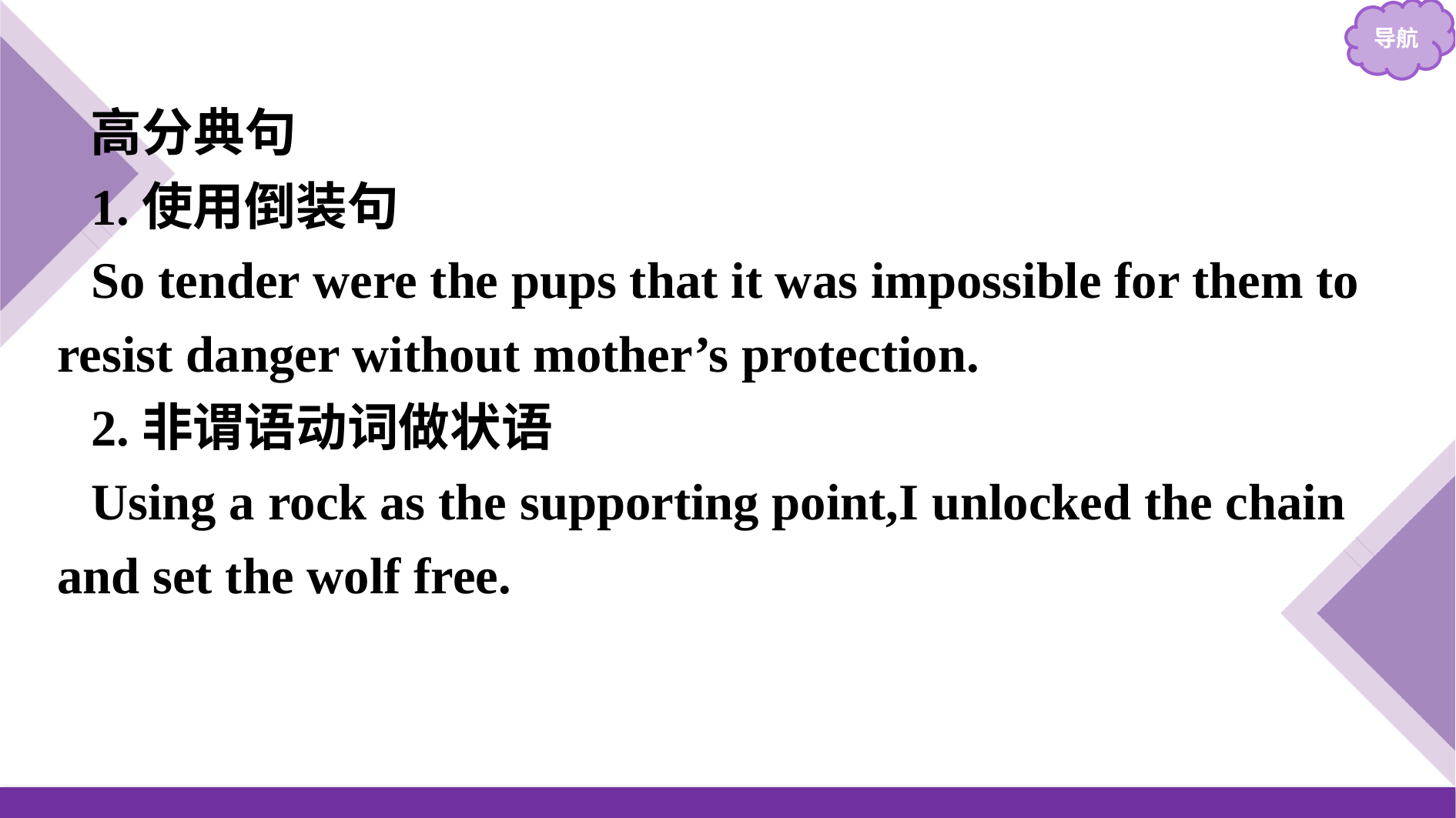

高分典句
1.使用倒装句
So tender were the pups that it was impossible for them to resist danger without mother’s protection.
2.非谓语动词做状语
Using a rock as the supporting point,I unlocked the chain and set the wolf free.